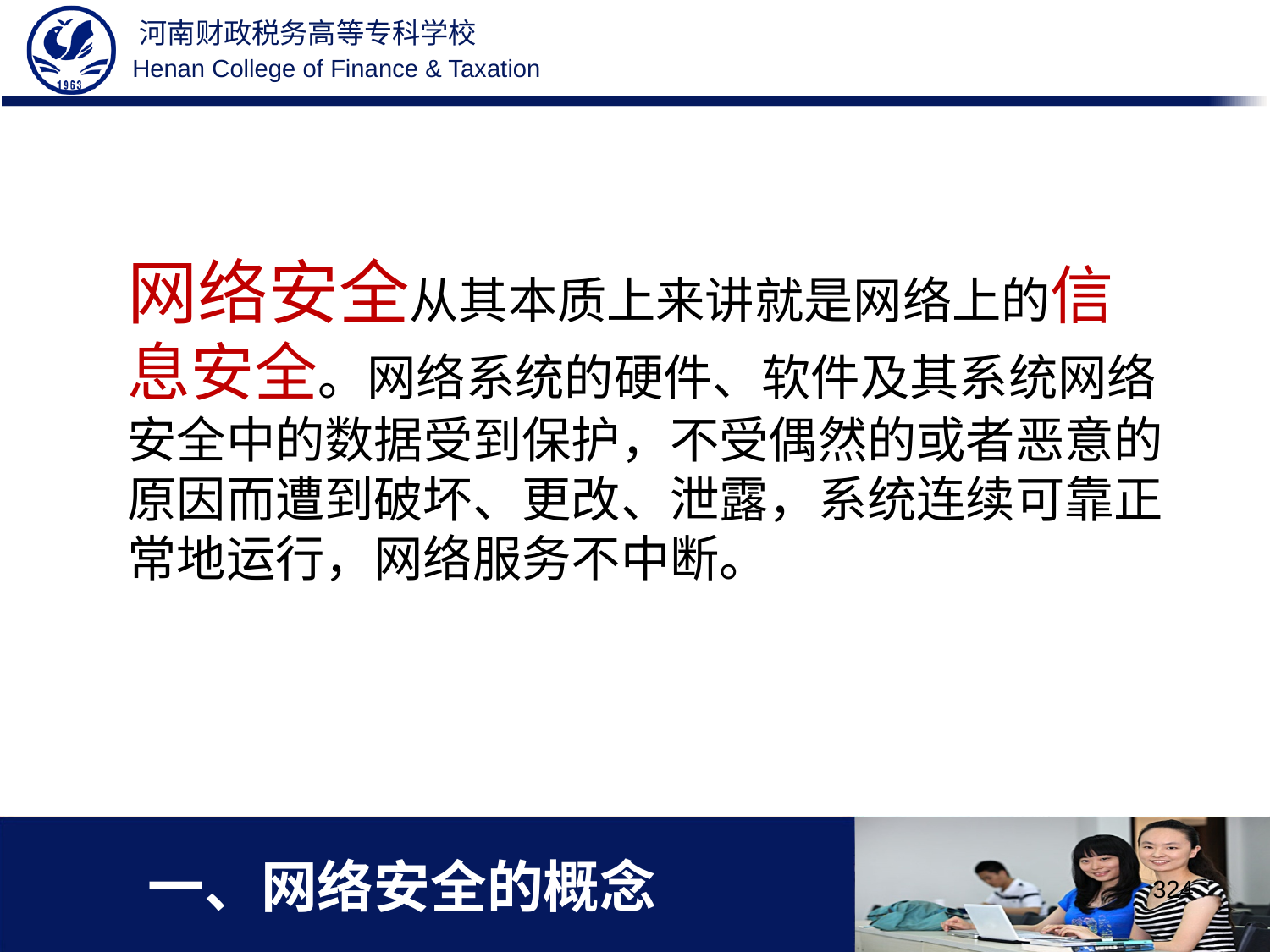

网络安全从其本质上来讲就是网络上的信息安全。网络系统的硬件、软件及其系统网络安全中的数据受到保护，不受偶然的或者恶意的原因而遭到破坏、更改、泄露，系统连续可靠正常地运行，网络服务不中断。

# 一、网络安全的概念
324